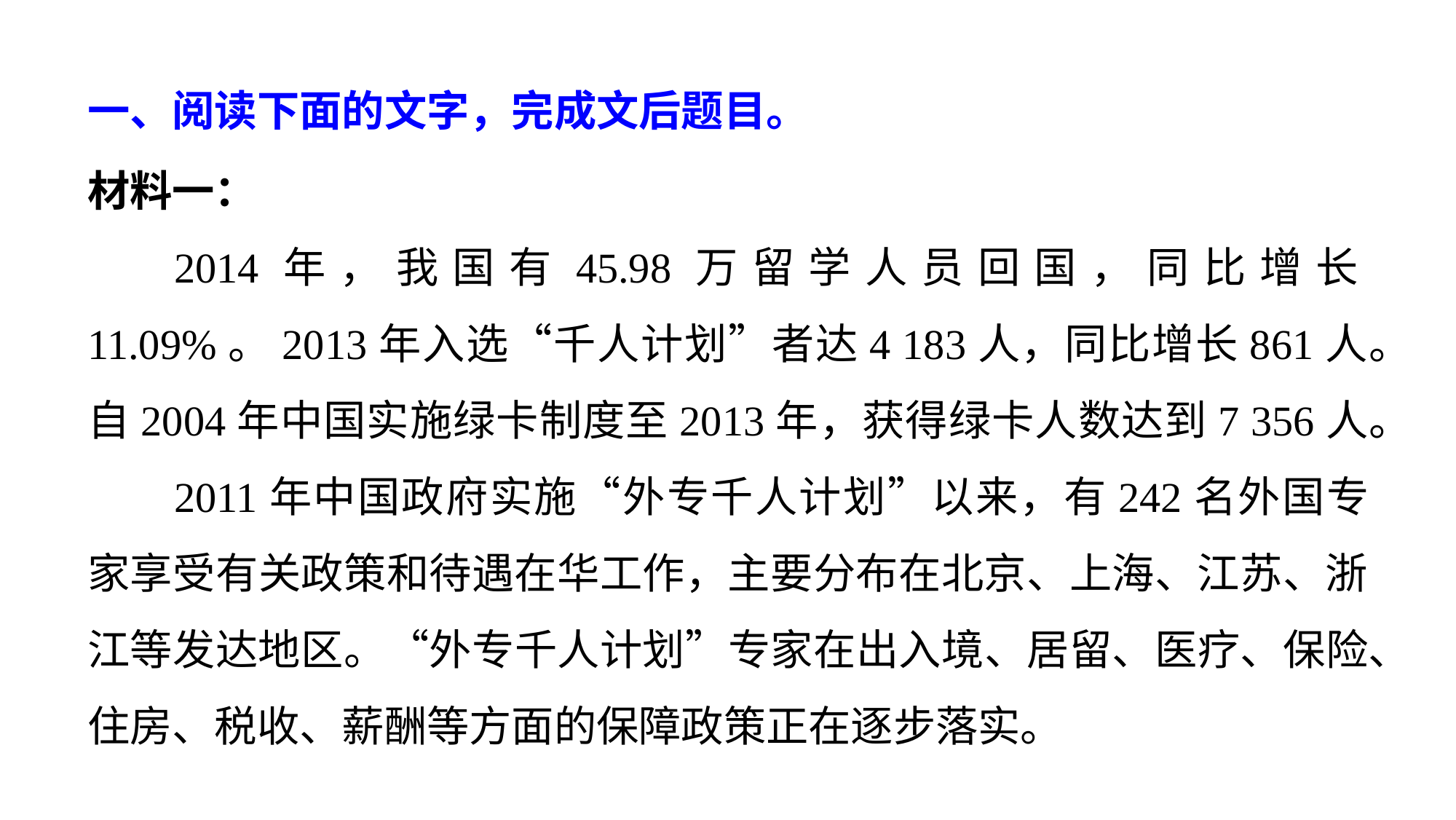

一、阅读下面的文字，完成文后题目。
材料一：
2014年，我国有45.98万留学人员回国，同比增长11.09%。2013年入选“千人计划”者达4 183人，同比增长861人。自2004年中国实施绿卡制度至2013年，获得绿卡人数达到7 356人。
2011年中国政府实施“外专千人计划”以来，有242名外国专家享受有关政策和待遇在华工作，主要分布在北京、上海、江苏、浙江等发达地区。“外专千人计划”专家在出入境、居留、医疗、保险、住房、税收、薪酬等方面的保障政策正在逐步落实。